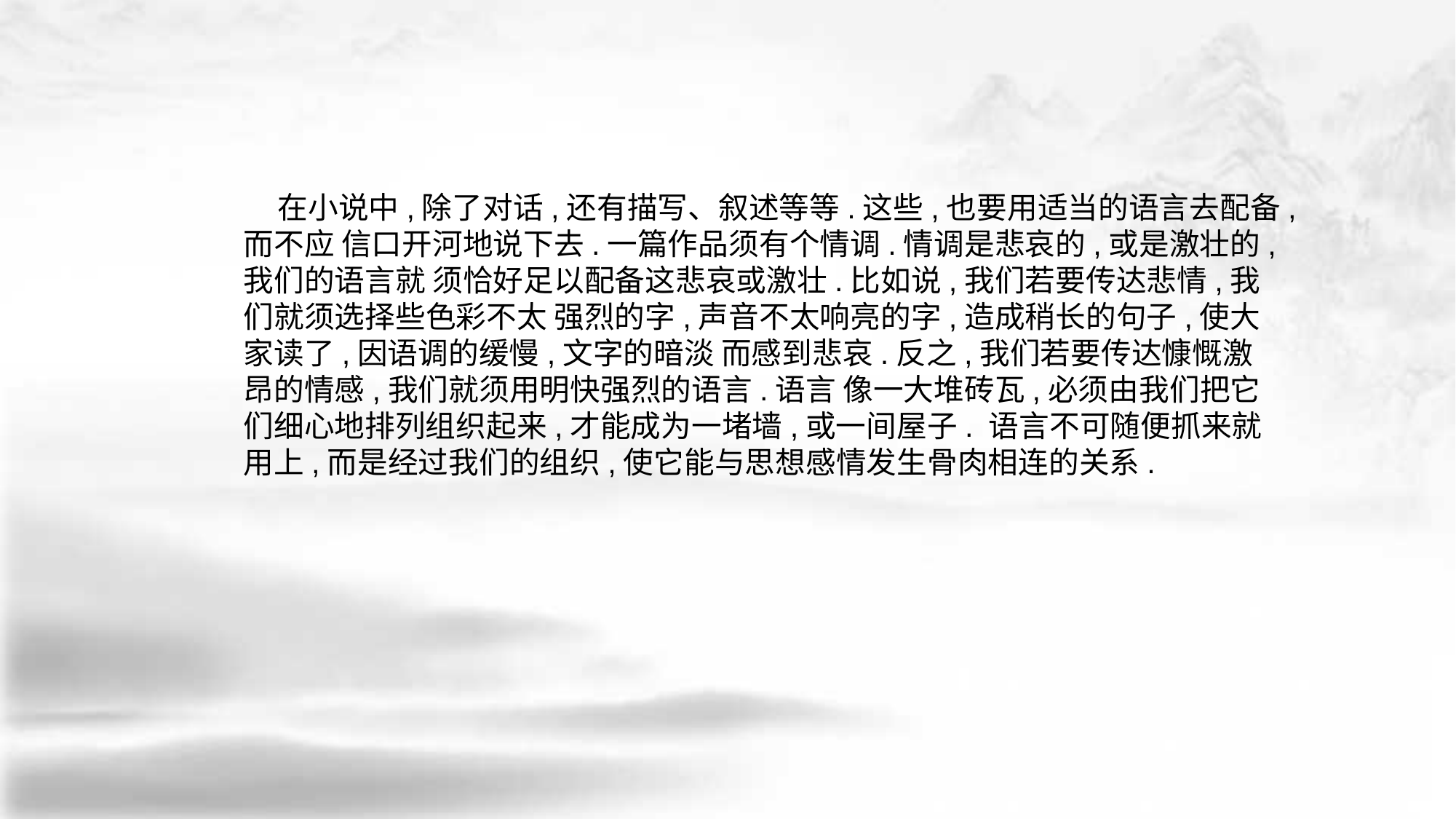

在小说中,除了对话,还有描写、叙述等等.这些,也要用适当的语言去配备,而不应 信口开河地说下去.一篇作品须有个情调.情调是悲哀的,或是激壮的,我们的语言就 须恰好足以配备这悲哀或激壮.比如说,我们若要传达悲情,我们就须选择些色彩不太 强烈的字,声音不太响亮的字,造成稍长的句子,使大家读了,因语调的缓慢,文字的暗淡 而感到悲哀.反之,我们若要传达慷慨激昂的情感,我们就须用明快强烈的语言.语言 像一大堆砖瓦,必须由我们把它们细心地排列组织起来,才能成为一堵墙,或一间屋子. 语言不可随便抓来就用上,而是经过我们的组织,使它能与思想感情发生骨肉相连的关系.